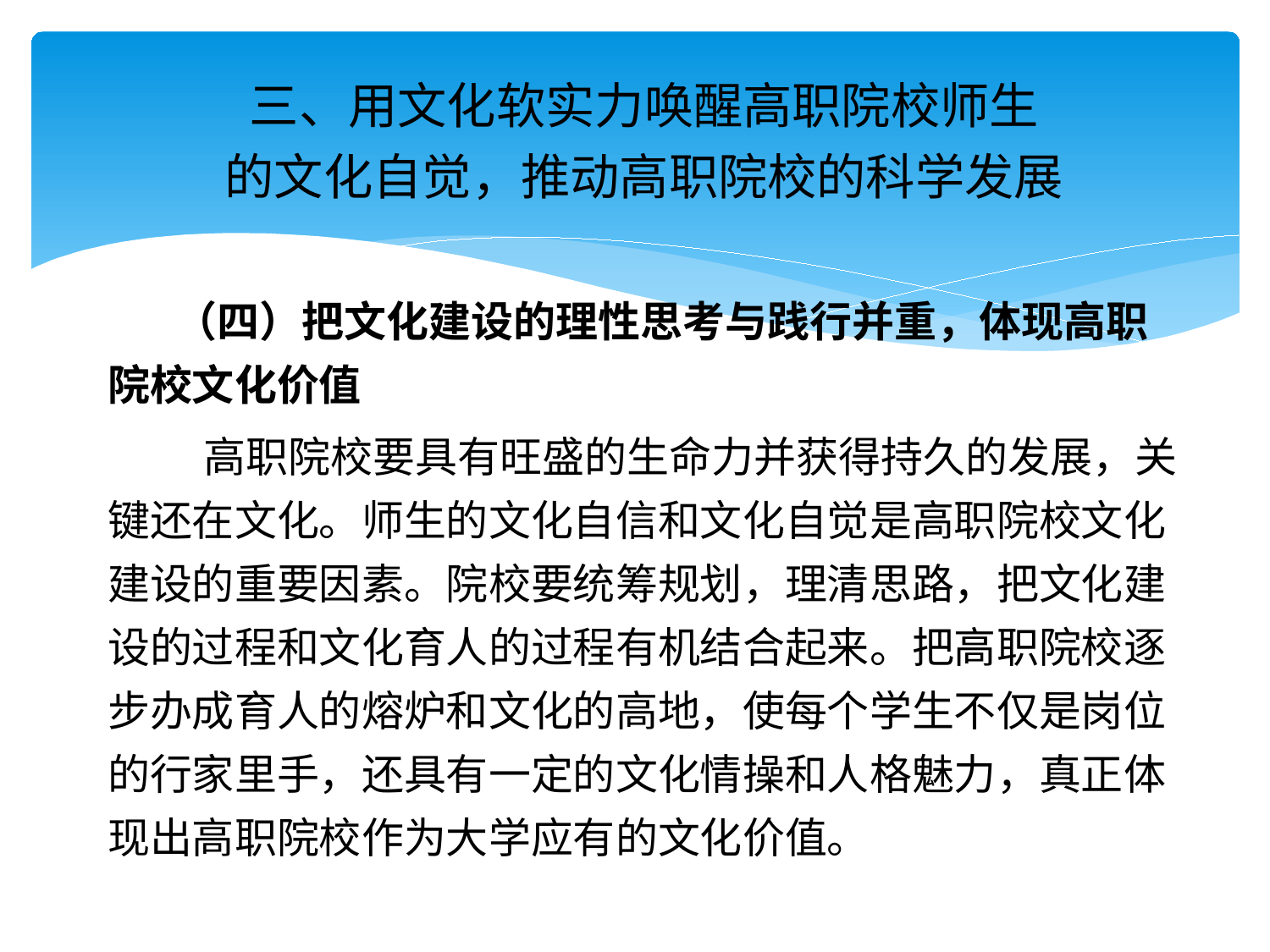

# 三、用文化软实力唤醒高职院校师生 的文化自觉，推动高职院校的科学发展
      （四）把文化建设的理性思考与践行并重，体现高职院校文化价值
         高职院校要具有旺盛的生命力并获得持久的发展，关键还在文化。师生的文化自信和文化自觉是高职院校文化建设的重要因素。院校要统筹规划，理清思路，把文化建设的过程和文化育人的过程有机结合起来。把高职院校逐步办成育人的熔炉和文化的高地，使每个学生不仅是岗位的行家里手，还具有一定的文化情操和人格魅力，真正体现出高职院校作为大学应有的文化价值。